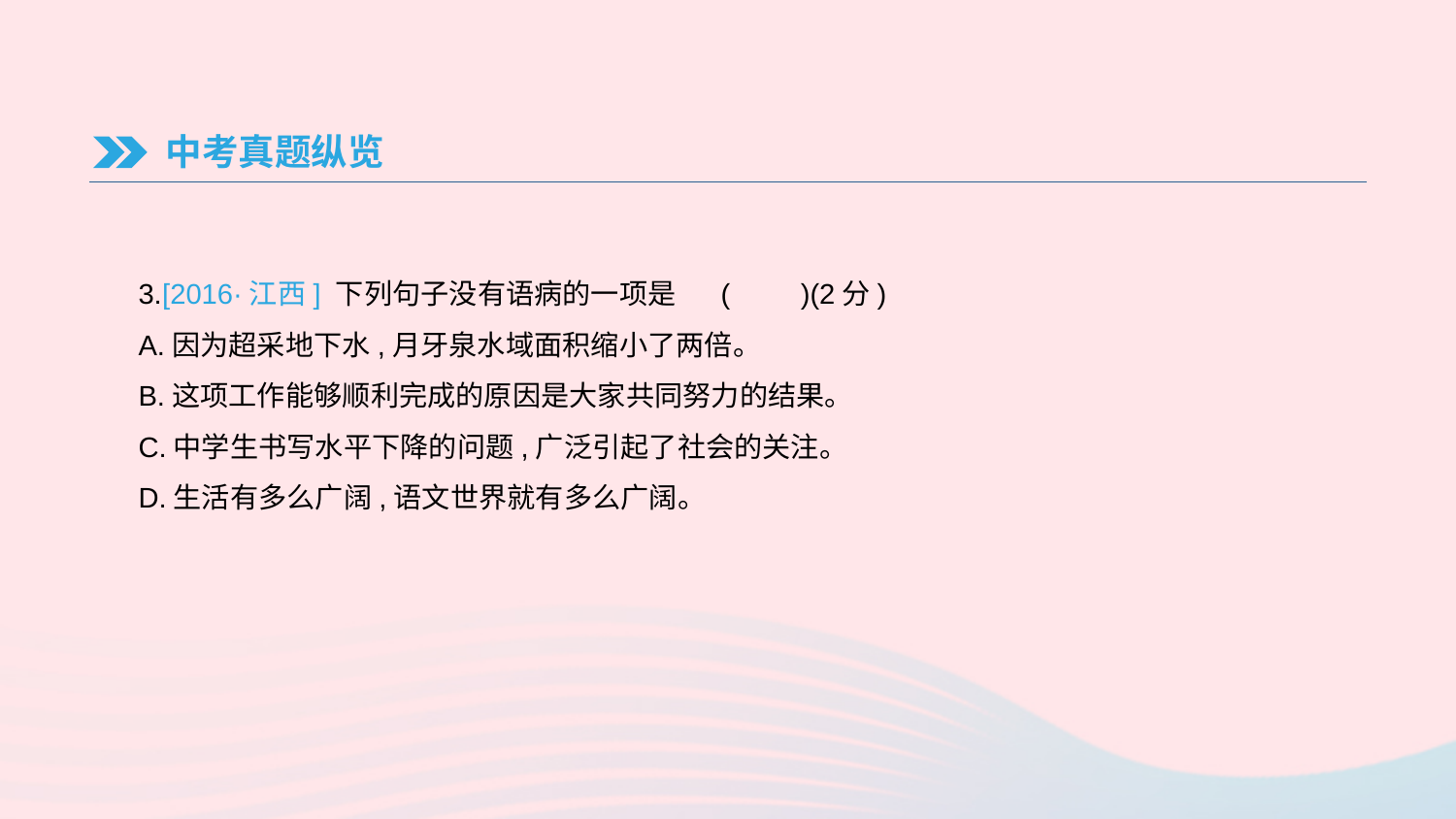

中考真题纵览

3.[2016·江西] 下列句子没有语病的一项是	(　　)(2分)
A.因为超采地下水,月牙泉水域面积缩小了两倍。
B.这项工作能够顺利完成的原因是大家共同努力的结果。
C.中学生书写水平下降的问题,广泛引起了社会的关注。
D.生活有多么广阔,语文世界就有多么广阔。